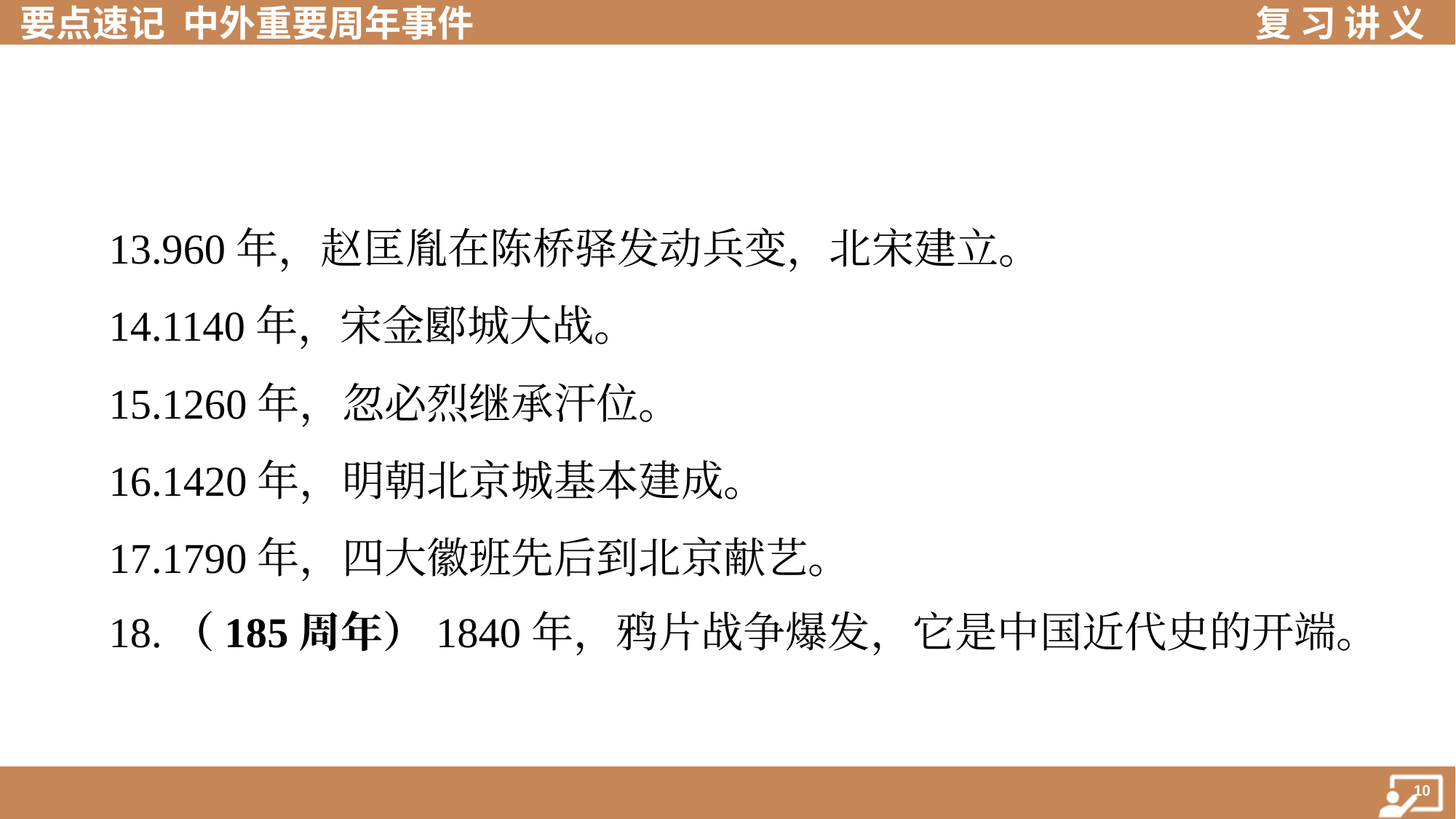

13.960年，赵匡胤在陈桥驿发动兵变，北宋建立。
    14.1140年，宋金郾城大战。
    15.1260年，忽必烈继承汗位。
    16.1420年，明朝北京城基本建成。
    17.1790年，四大徽班先后到北京献艺。
    18.（185周年）1840年，鸦片战争爆发，它是中国近代史的开端。